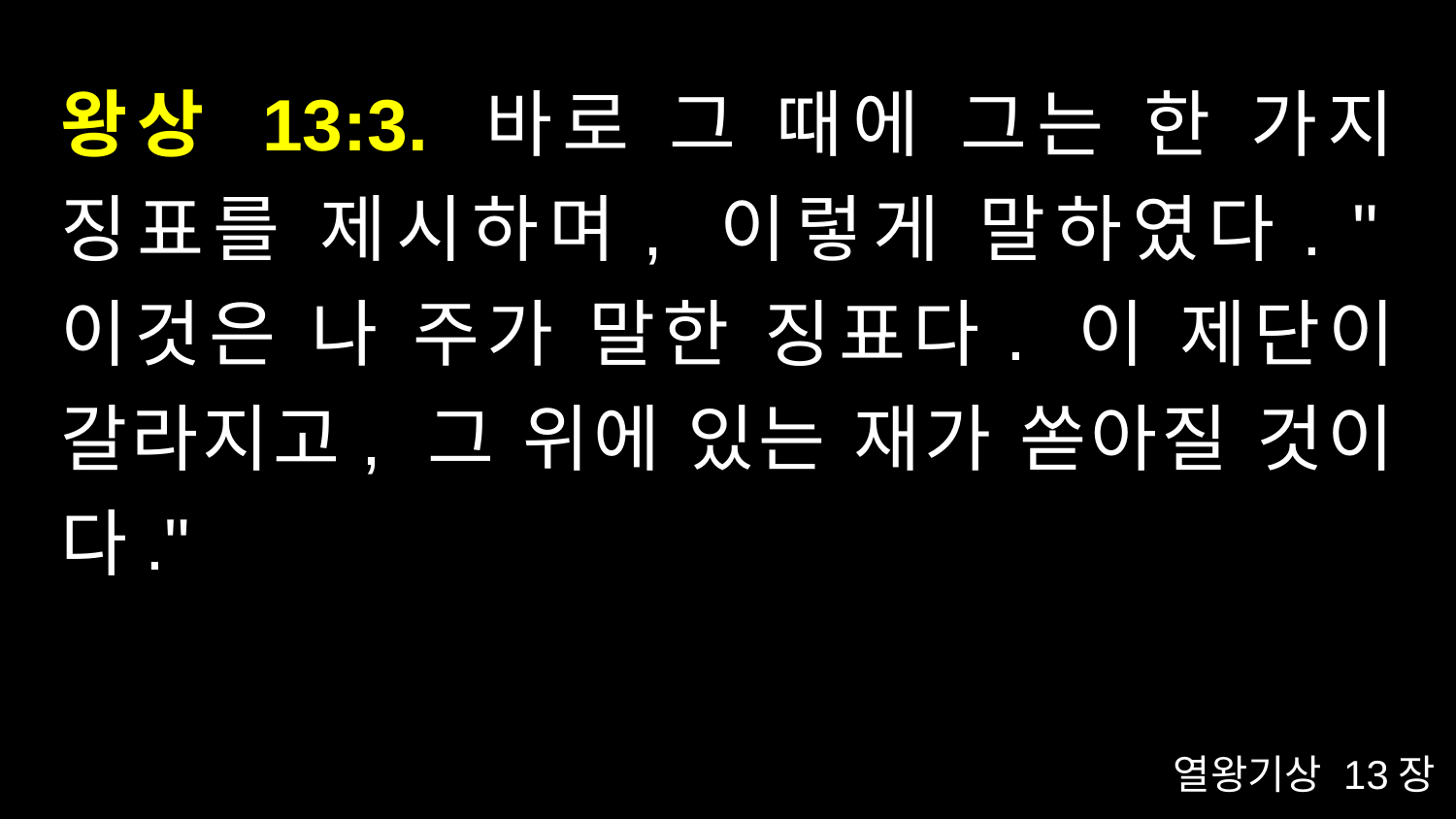

# 왕상 13:3. 바로 그 때에 그는 한 가지 징표를 제시하며, 이렇게 말하였다. "이것은 나 주가 말한 징표다. 이 제단이 갈라지고, 그 위에 있는 재가 쏟아질 것이다."
열왕기상 13장